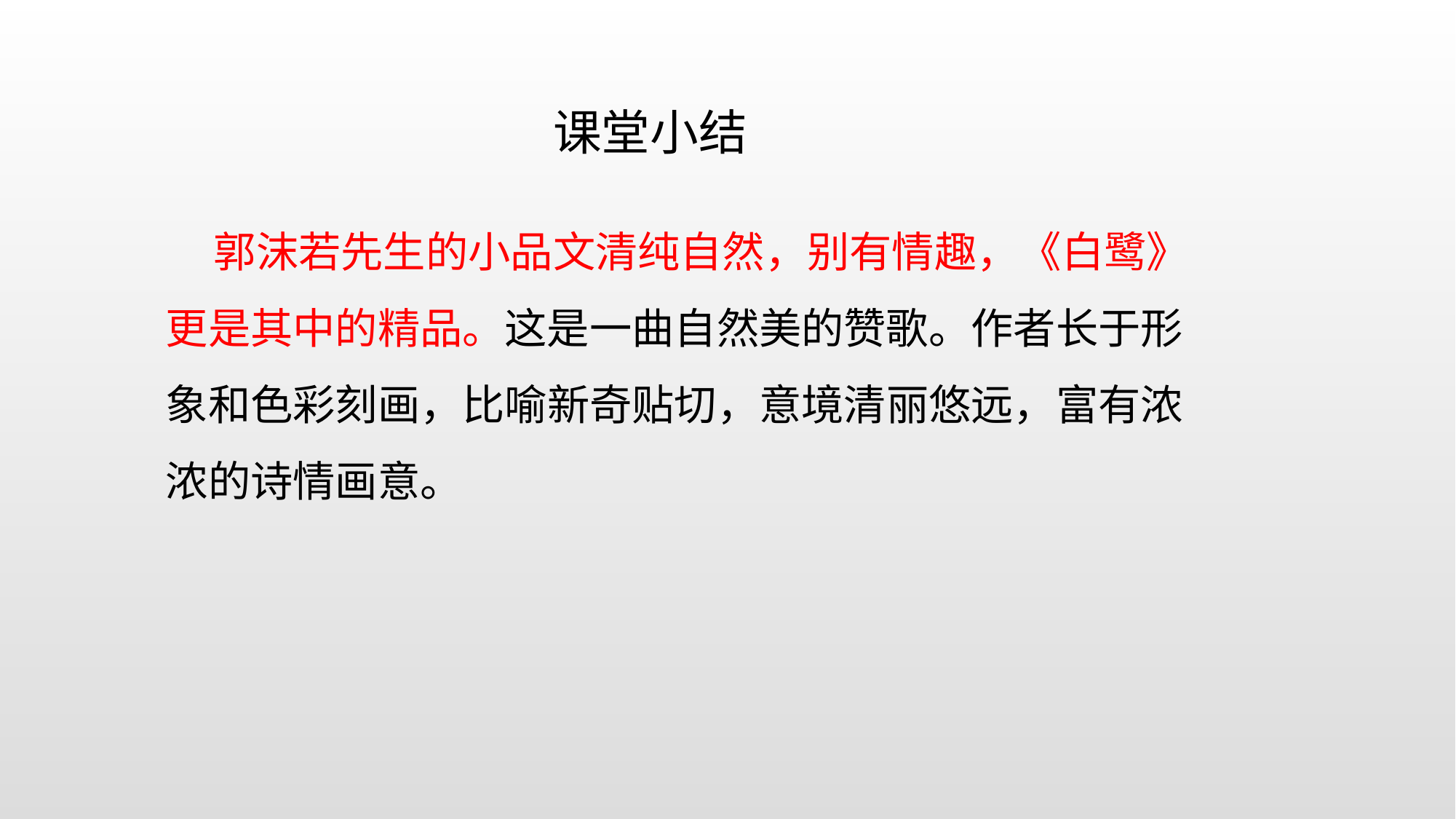

课堂小结
    郭沫若先生的小品文清纯自然，别有情趣，《白鹭》更是其中的精品。这是一曲自然美的赞歌。作者长于形象和色彩刻画，比喻新奇贴切，意境清丽悠远，富有浓浓的诗情画意。